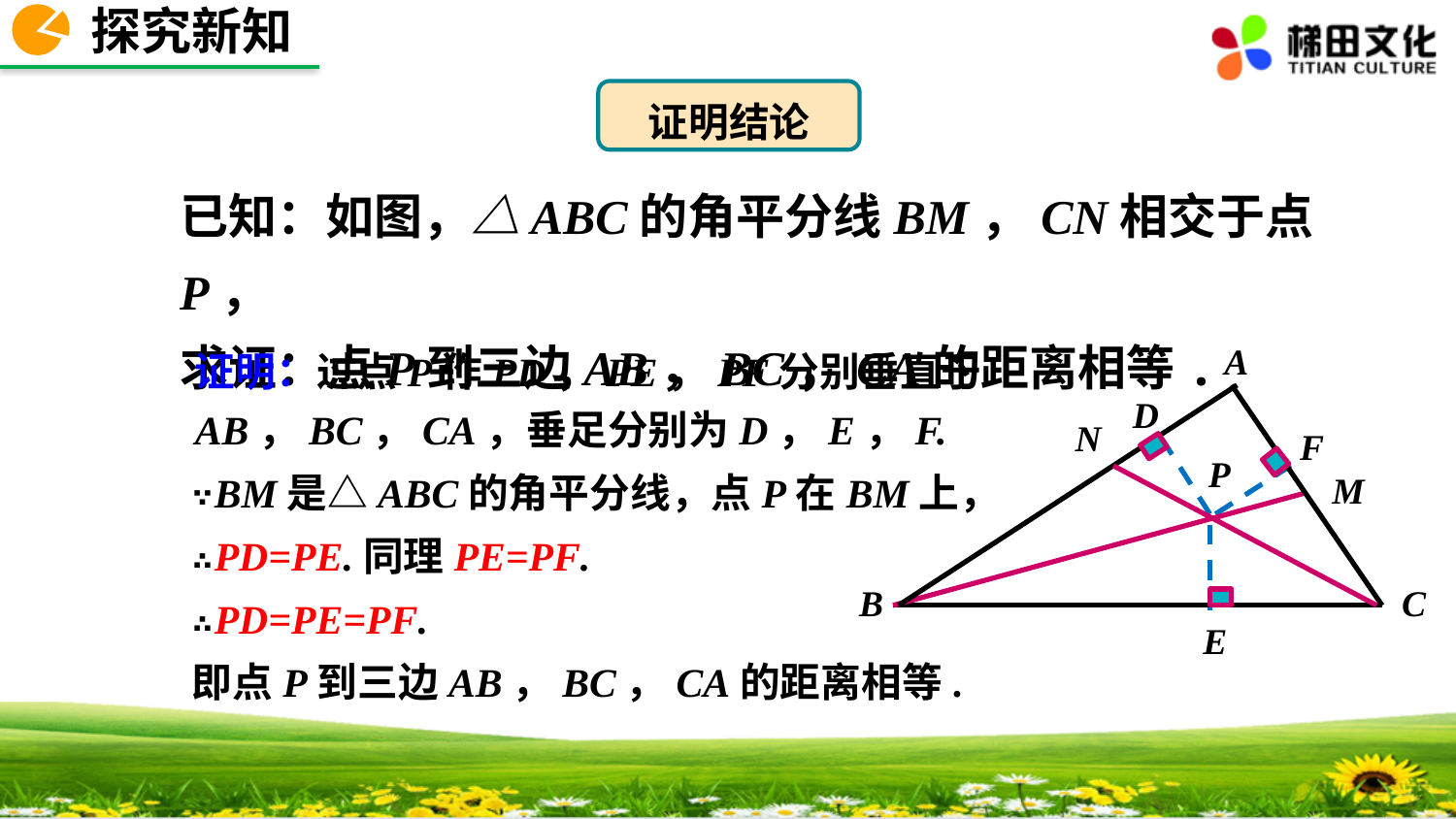

探究新知

证明结论
已知：如图，△ABC的角平分线BM，CN相交于点P，
求证：点P到三边AB，BC，CA的距离相等.
证明：过点P作PD，PE，PF分别垂直于AB，BC，CA，垂足分别为D，E，F.
A
N
P
M
B
C
D
F

∵BM是△ABC的角平分线，点P在BM上，
∴PD=PE.同理PE=PF.
∴PD=PE=PF.
即点P到三边AB，BC，CA的距离相等.

E